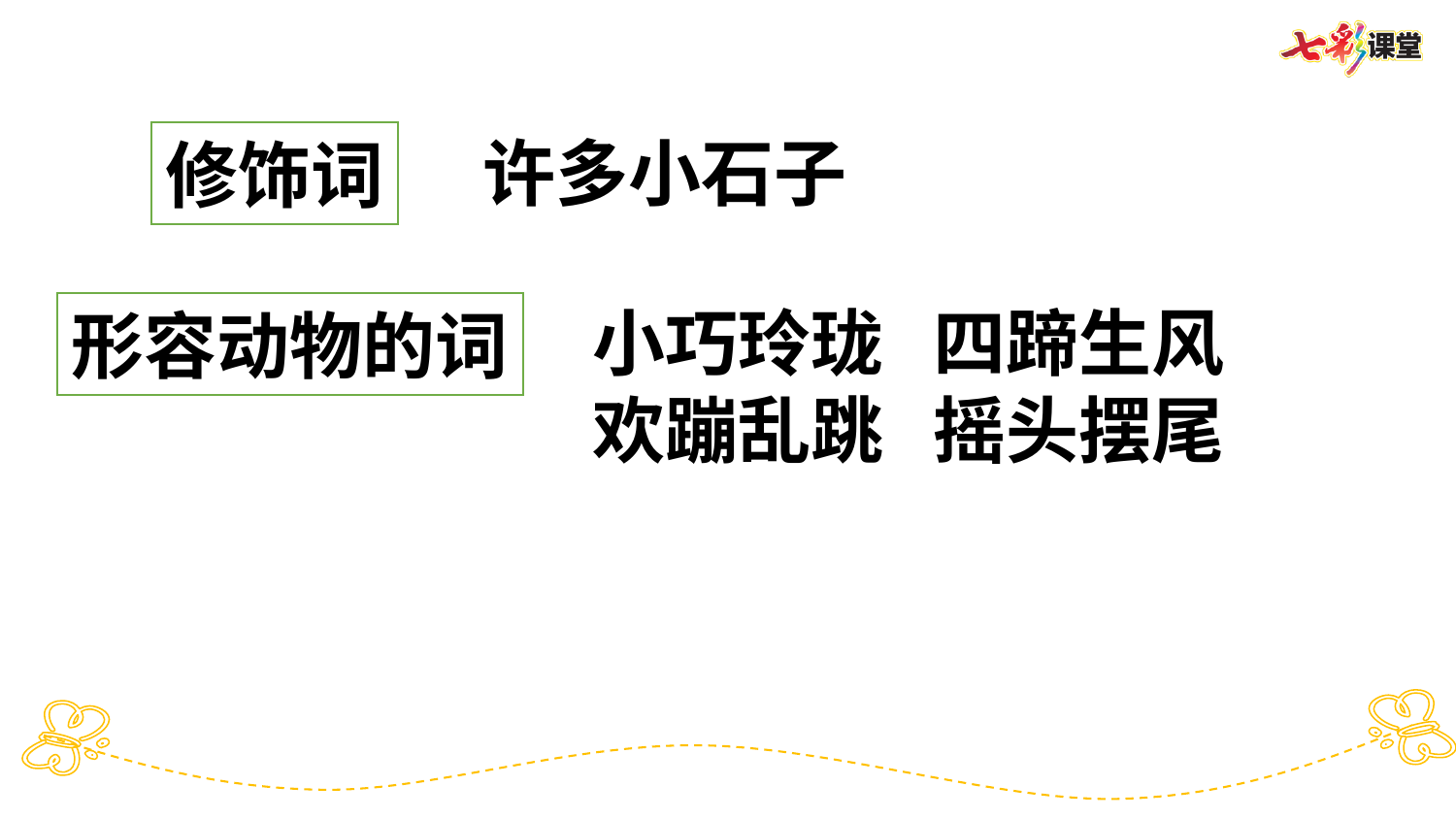

修饰词
许多小石子
小巧玲珑   四蹄生风
欢蹦乱跳   摇头摆尾
形容动物的词